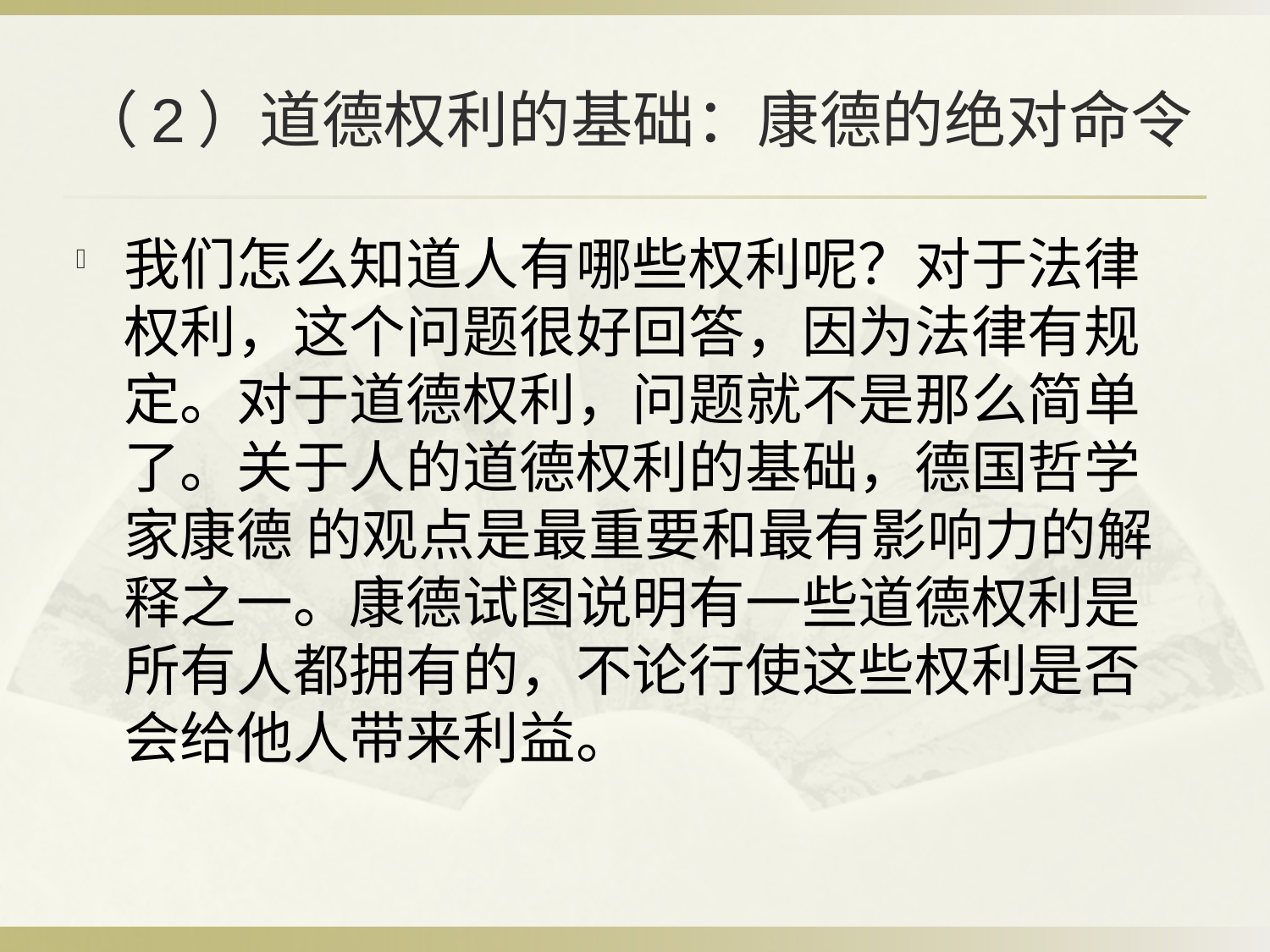

# （2）道德权利的基础：康德的绝对命令
我们怎么知道人有哪些权利呢？对于法律权利，这个问题很好回答，因为法律有规定。对于道德权利，问题就不是那么简单了。关于人的道德权利的基础，德国哲学家康德 的观点是最重要和最有影响力的解释之一。康德试图说明有一些道德权利是所有人都拥有的，不论行使这些权利是否会给他人带来利益。